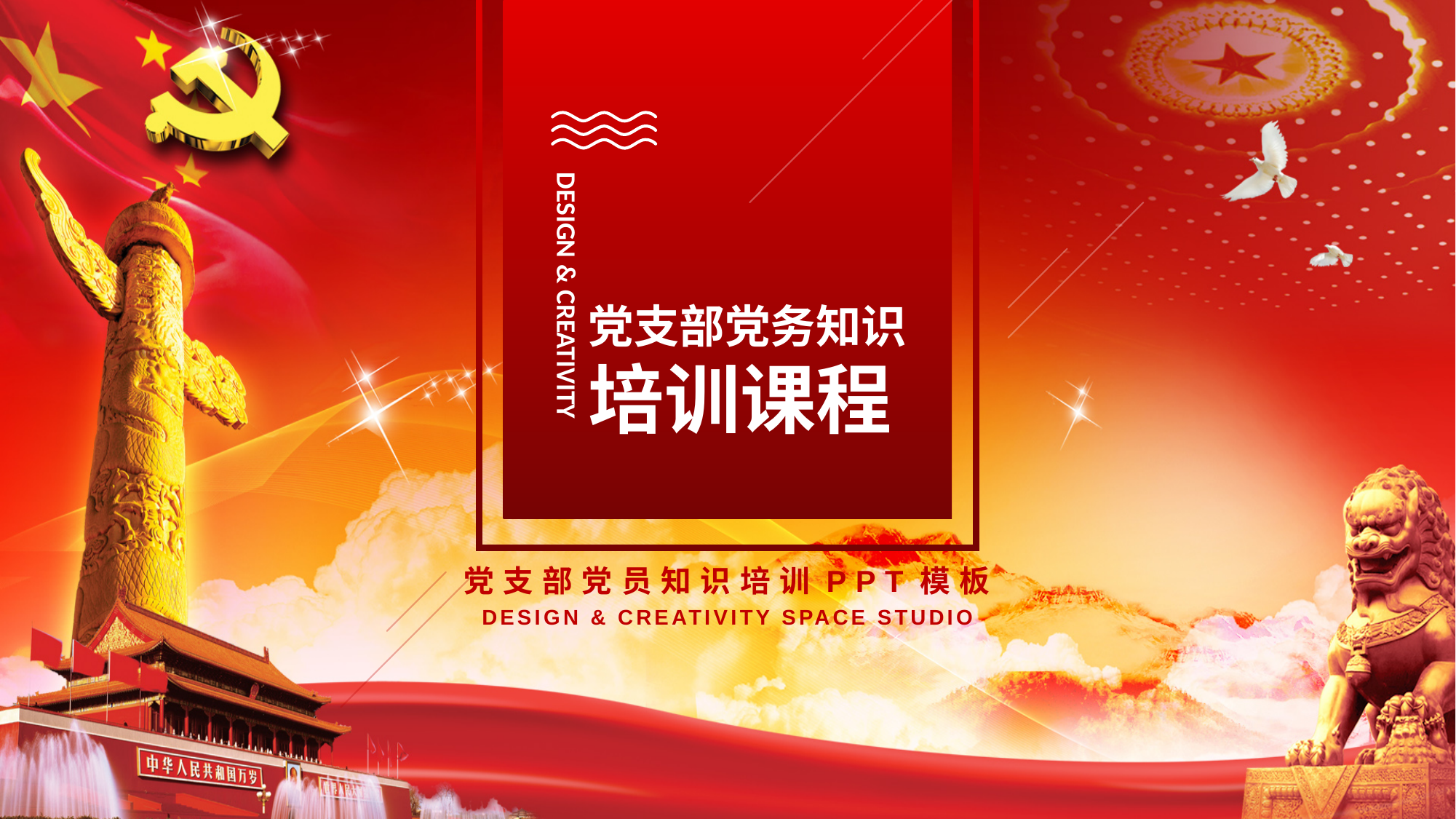

DESIGN & CREATIVITY
党支部党务知识
培训课程
党支部党员知识培训PPT模板
DESIGN & CREATIVITY SPACE STUDIO